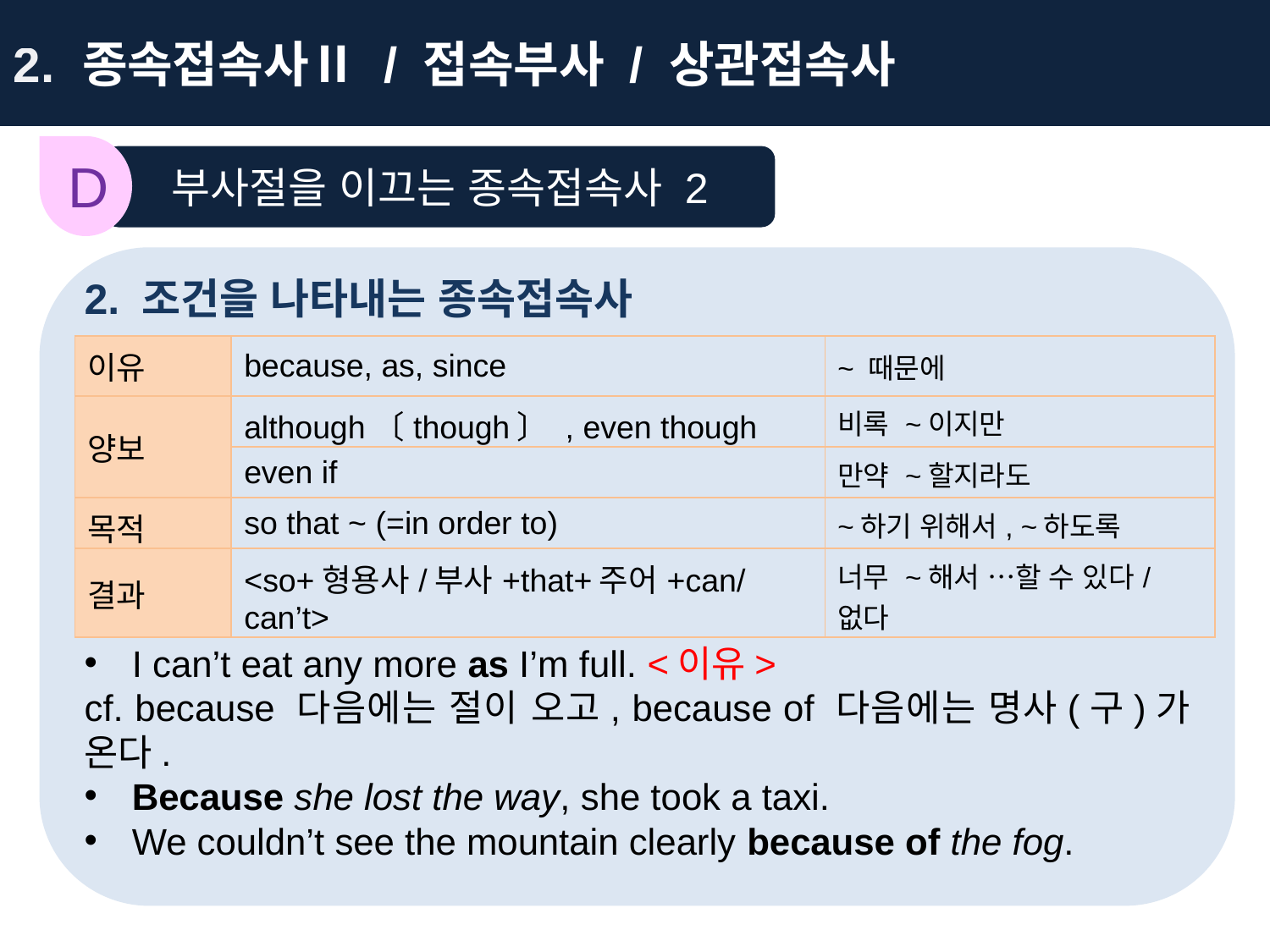

2. 종속접속사Ⅱ / 접속부사 / 상관접속사

D
부사절을 이끄는 종속접속사 2
2. 조건을 나타내는 종속접속사

I can’t eat any more as I’m full. <이유>
cf. because 다음에는 절이 오고, because of 다음에는 명사(구)가 온다.
Because she lost the way, she took a taxi.
We couldn’t see the mountain clearly because of the fog.

| 이유 | because, as, since | ~ 때문에 |
| --- | --- | --- |
| 양보 | although〔though〕 , even though | 비록 ~이지만 |
|  | even if | 만약 ~할지라도 |
| 목적 | so that ~ (=in order to) | ~하기 위해서, ~하도록 |
| 결과 | <so+형용사/부사+that+주어+can/can’t> | 너무 ~해서 …할 수 있다/없다 |